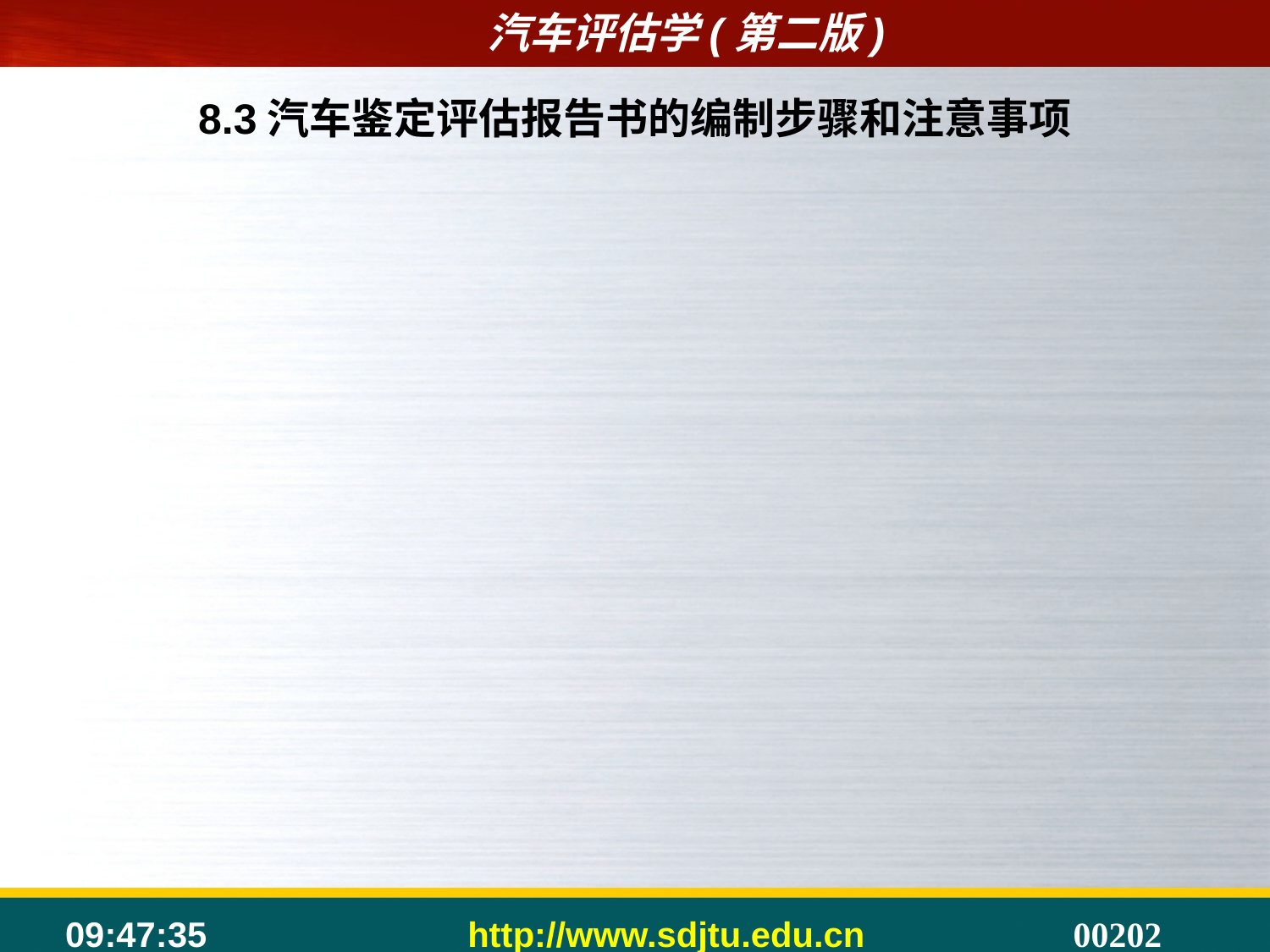

# 8.3汽车鉴定评估报告书的编制步骤和注意事项
8.3.1资产评估报告书的编制
	1.资产评估报告书的制作步骤
	制作资产评估报告书主要有五大步骤：
	（1）整理工作底稿和归集有关资料。
	（2）评估明细表的数字汇总。
	（3）评估初步数据的分析和讨论。
	（4）编写评估报告书。
	（5）资产评估报告书的签发与送交。
	资产评估报告书签名盖章后即可送交委托单位。
8.3.2汽车鉴定评估报告书的编写步骤
	编写二手车评估报告书可以分为如下两个步骤：
	（1）在完成二手车鉴定评估数据的分析和讨论后，由具体参加评估的注册二手车鉴定评估师草拟出二手车鉴定评估报告书。
	（2）将二手车鉴定评估的基本情况和评估报告书初稿的初步结论与委托方交换意见，听取委托方的反馈意见后，对报告书中存在的疏忽、遗漏和错误之处进行修正，待修改完毕后即可撰写正式的二手车鉴定评估报告书。